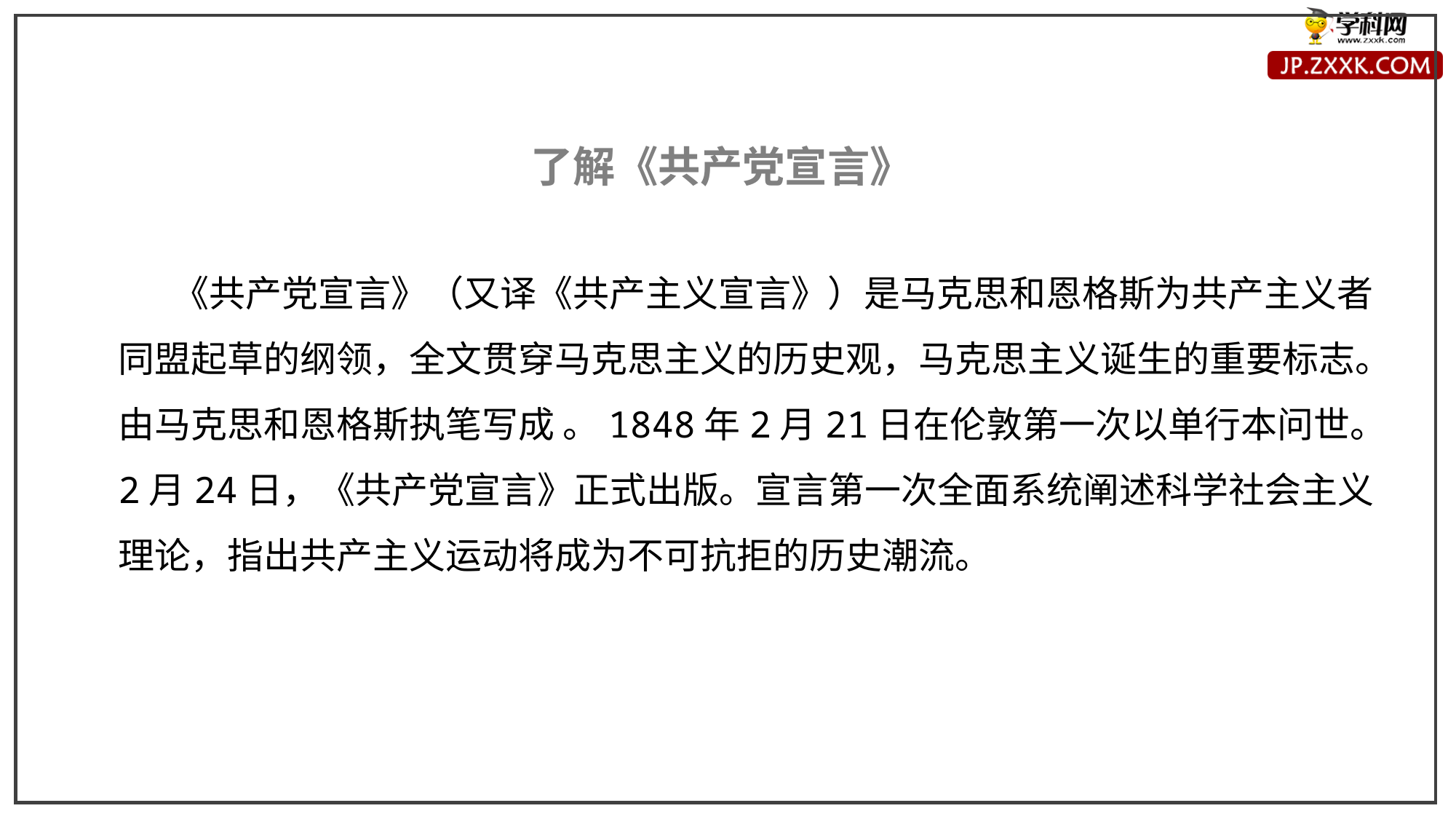

了解《共产党宣言》
《共产党宣言》（又译《共产主义宣言》）是马克思和恩格斯为共产主义者同盟起草的纲领，全文贯穿马克思主义的历史观，马克思主义诞生的重要标志。由马克思和恩格斯执笔写成 。1848年2月21日在伦敦第一次以单行本问世。2月24日，《共产党宣言》正式出版。宣言第一次全面系统阐述科学社会主义理论，指出共产主义运动将成为不可抗拒的历史潮流。